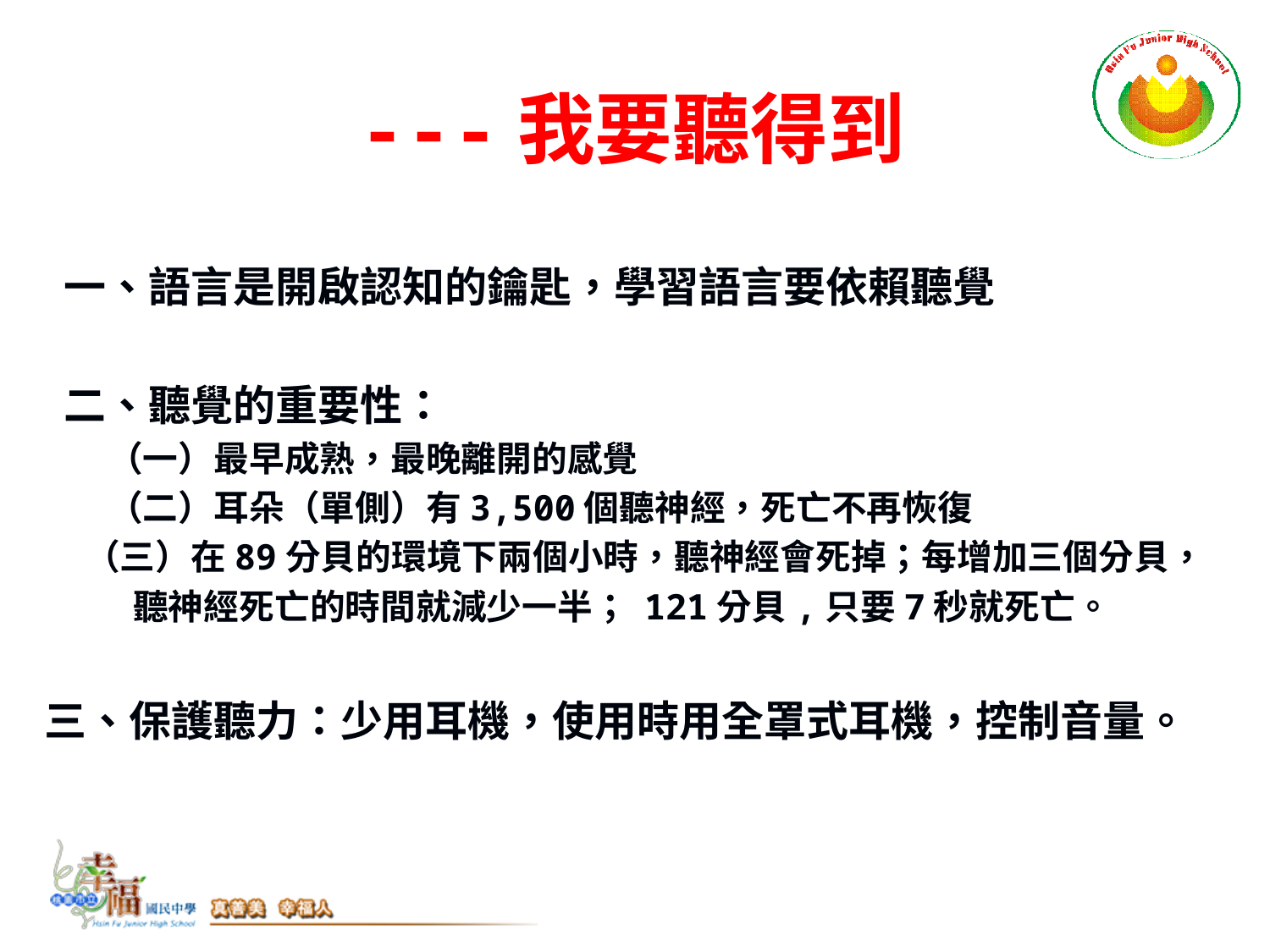

# ---我要聽得到
 一、語言是開啟認知的鑰匙，學習語言要依賴聽覺

 二、聽覺的重要性：
（一）最早成熟，最晚離開的感覺
（二）耳朵（單側）有3,500個聽神經，死亡不再恢復
    （三）在89分貝的環境下兩個小時，聽神經會死掉；每增加三個分貝，
          聽神經死亡的時間就減少一半； 121分貝,只要7秒就死亡。

三、保護聽力：少用耳機，使用時用全罩式耳機，控制音量。